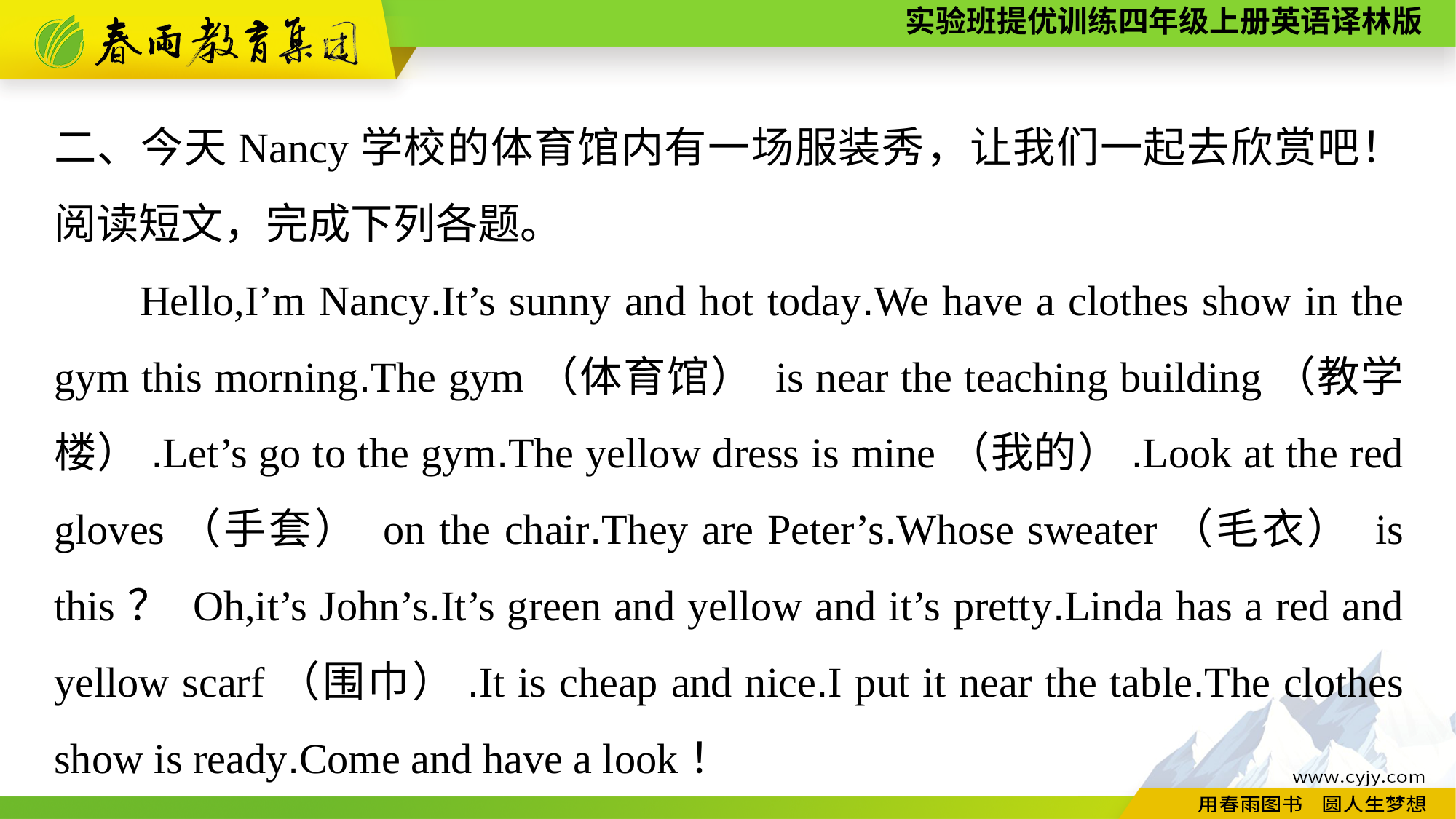

二、今天Nancy学校的体育馆内有一场服装秀，让我们一起去欣赏吧！阅读短文，完成下列各题。
Hello,I’m Nancy.It’s sunny and hot today.We have a clothes show in the gym this morning.The gym（体育馆） is near the teaching building（教学楼）.Let’s go to the gym.The yellow dress is mine（我的）.Look at the red gloves（手套） on the chair.They are Peter’s.Whose sweater（毛衣） is this？ Oh,it’s John’s.It’s green and yellow and it’s pretty.Linda has a red and yellow scarf（围巾）.It is cheap and nice.I put it near the table.The clothes show is ready.Come and have a look！